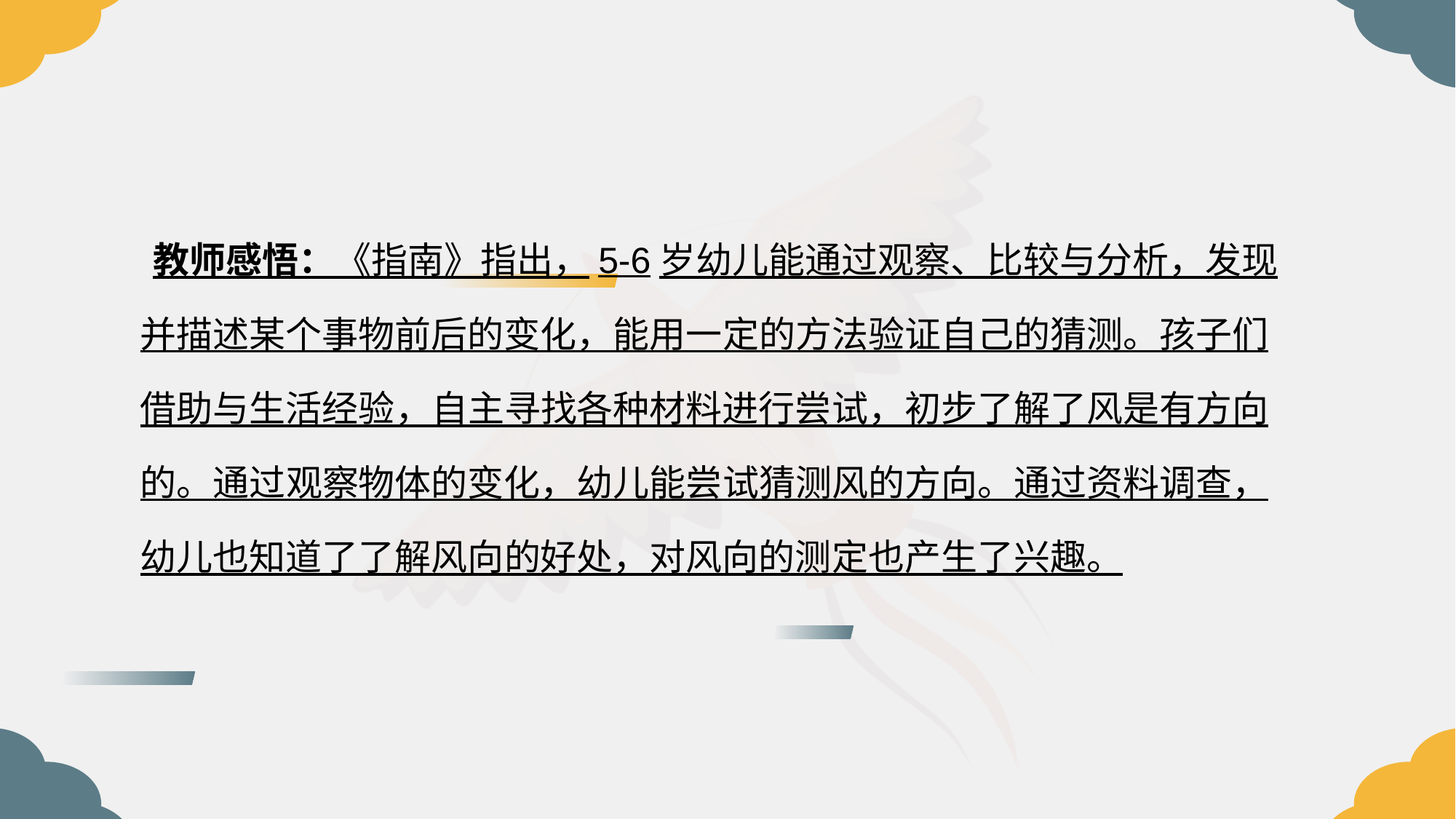

教师感悟：《指南》指出，5-6岁幼儿能通过观察、比较与分析，发现并描述某个事物前后的变化，能用一定的方法验证自己的猜测。孩子们借助与生活经验，自主寻找各种材料进行尝试，初步了解了风是有方向的。通过观察物体的变化，幼儿能尝试猜测风的方向。通过资料调查，幼儿也知道了了解风向的好处，对风向的测定也产生了兴趣。